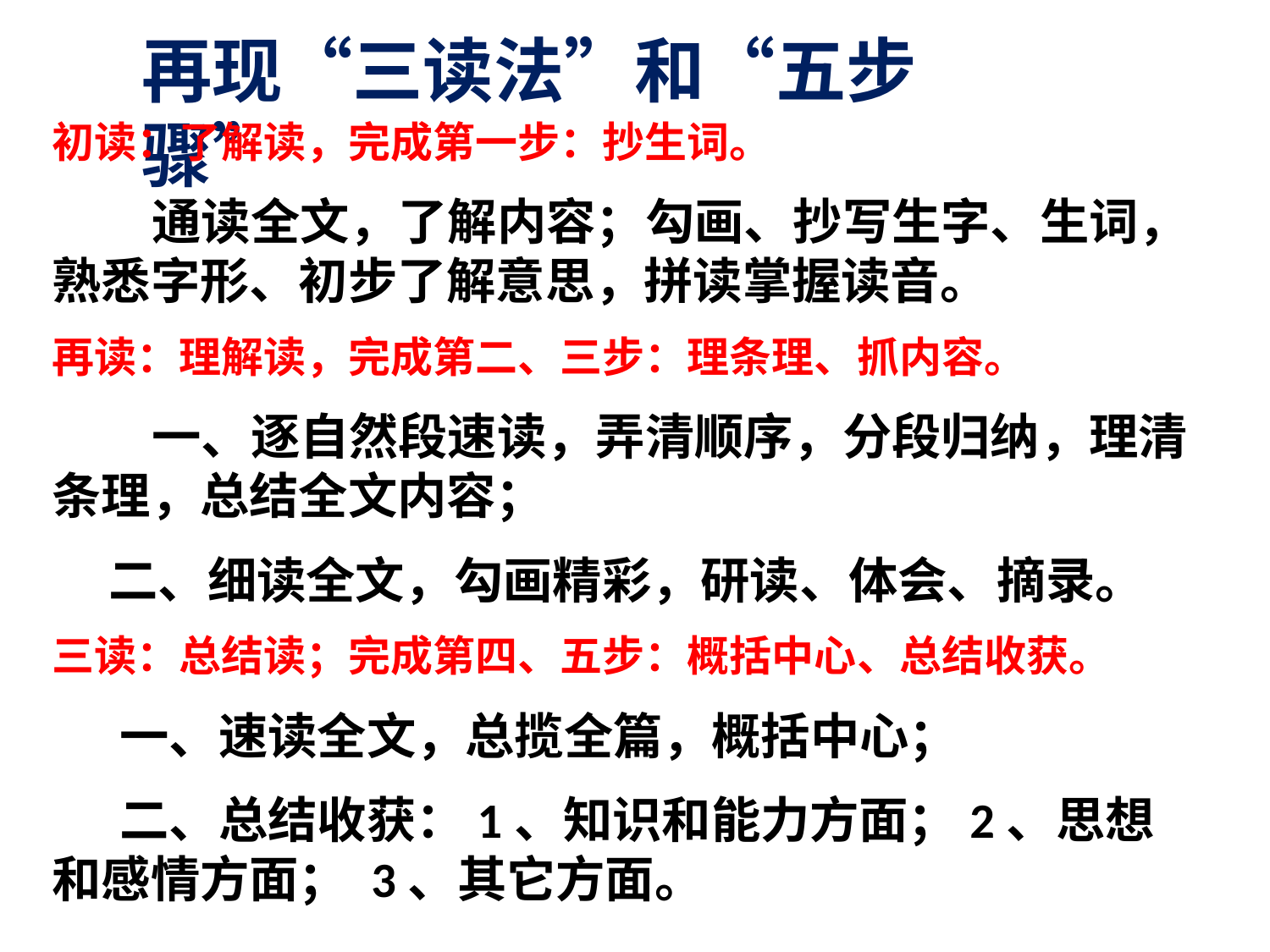

再现“三读法”和“五步骤”
初读：了解读，完成第一步：抄生词。
        通读全文，了解内容；勾画、抄写生字、生词，熟悉字形、初步了解意思，拼读掌握读音。
再读：理解读，完成第二、三步：理条理、抓内容。
        一、逐自然段速读，弄清顺序，分段归纳，理清条理，总结全文内容；
    二、细读全文，勾画精彩，研读、体会、摘录。
三读：总结读；完成第四、五步：概括中心、总结收获。
     一、速读全文，总揽全篇，概括中心；
     二、总结收获：1、知识和能力方面；2、思想和感情方面； 3、其它方面。